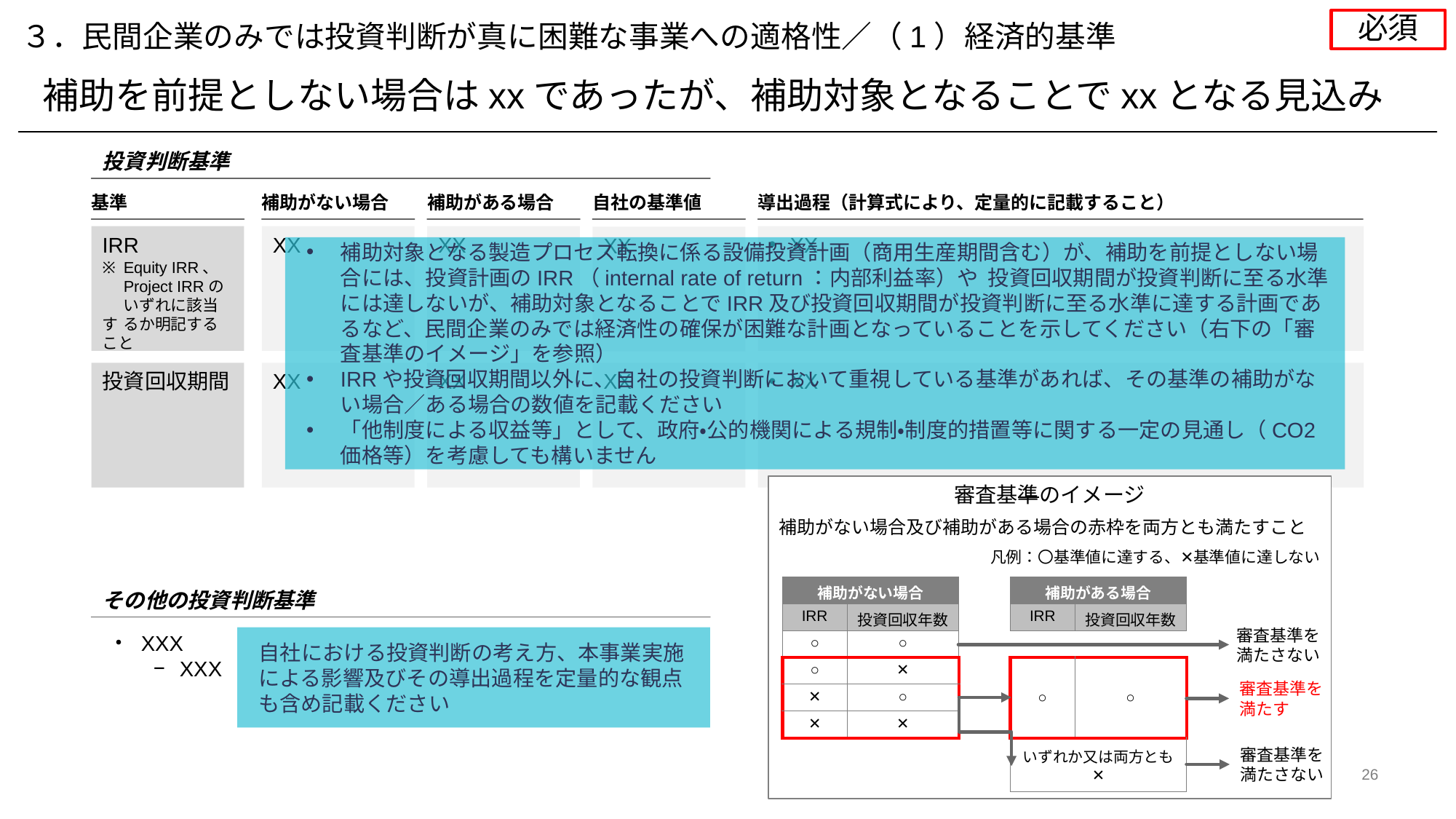

必須
３．民間企業のみでは投資判断が真に困難な事業への適格性／（1）経済的基準
補助を前提としない場合はxxであったが、補助対象となることでxxとなる見込み
投資判断基準
基準
補助がない場合
補助がある場合
自社の基準値
導出過程（計算式により、定量的に記載すること）
IRR
※	Equity IRR、	Project IRRの
	いずれに該当す	るか明記すること
XX
XX
XX
XX
補助対象となる製造プロセス転換に係る設備投資計画（商用生産期間含む）が、補助を前提としない場合には、投資計画のIRR（internal rate of return：内部利益率）や  投資回収期間が投資判断に至る水準には達しないが、補助対象となることでIRR及び投資回収期間が投資判断に至る水準に達する計画であるなど、民間企業のみでは経済性の確保が困難な計画となっていることを示してください（右下の「審査基準のイメージ」を参照）
IRRや投資回収期間以外に、自社の投資判断において重視している基準があれば、その基準の補助がない場合／ある場合の数値を記載ください
「他制度による収益等」として、政府・公的機関による規制・制度的措置等に関する一定の見通し（CO2価格等）を考慮しても構いません
投資回収期間
XX
XX
XX
XX
審査基準のイメージ
補助がない場合及び補助がある場合の赤枠を両方とも満たすこと
凡例：〇基準値に達する、✕基準値に達しない
| 補助がない場合 |  |  | 補助がある場合 |  |
| --- | --- | --- | --- | --- |
| IRR | 投資回収年数 |  | IRR | 投資回収年数 |
| ○ | ○ |  |  |  |
| ○ | ✕ |  | ○ | ○ |
| ✕ | ○ |  | ✕ | ○ |
| ✕ | ✕ |  | ✕ | ✕ |
|  |  |  | いずれか又は両方とも ✕ | ✕ |
|  |  |  | ✕ | ✕ |
その他の投資判断基準
XXX
XXX
自社における投資判断の考え方、本事業実施による影響及びその導出過程を定量的な観点も含め記載ください
審査基準を
満たさない

審査基準を
満たす

審査基準を
満たさない